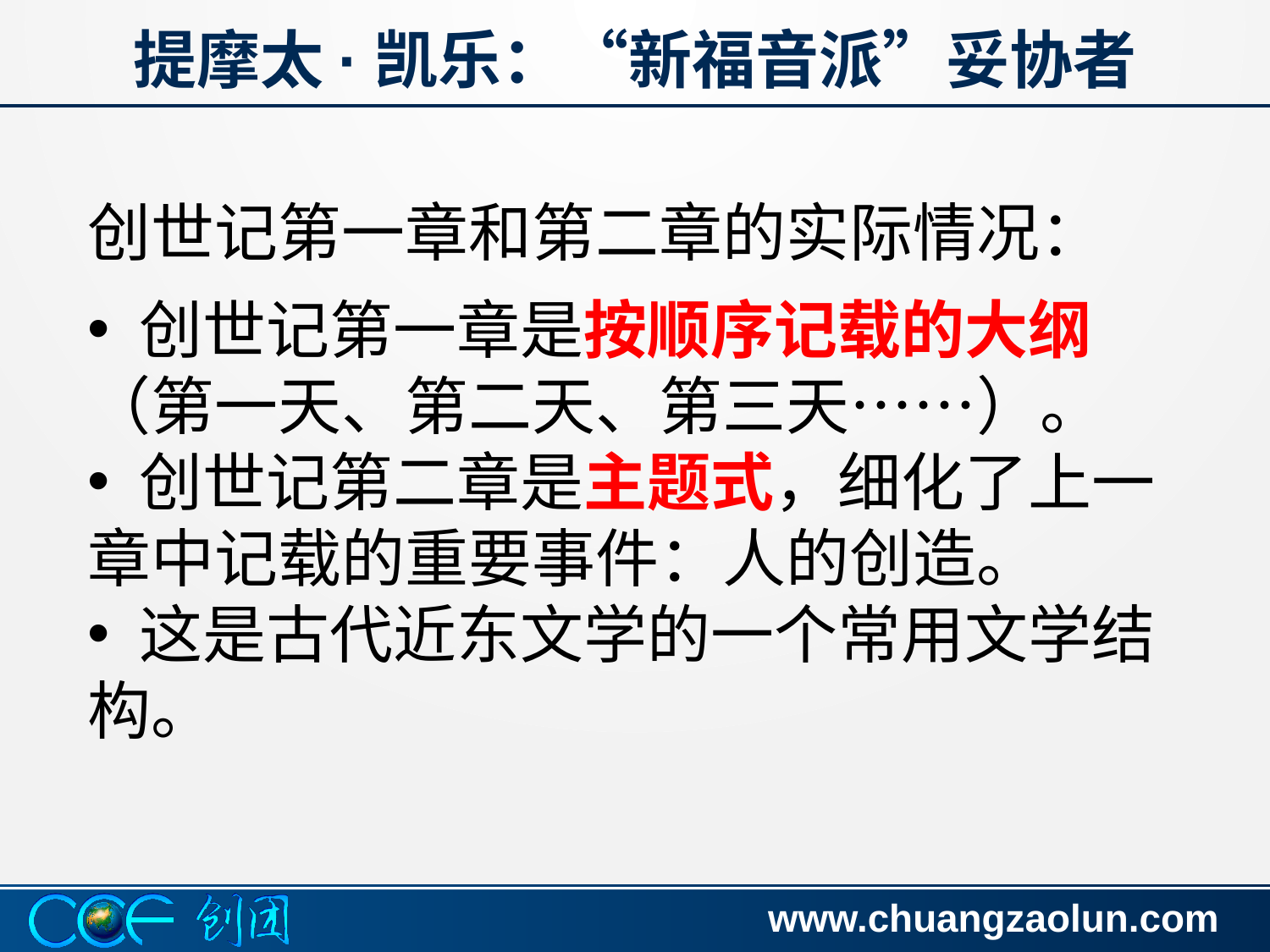

# 提摩太·凯乐：“新福音派”妥协者
创世记第一章和第二章的实际情况：

 创世记第一章是按顺序记载的大纲（第一天、第二天、第三天……）。
 创世记第二章是主题式，细化了上一章中记载的重要事件：人的创造。
 这是古代近东文学的一个常用文学结构。